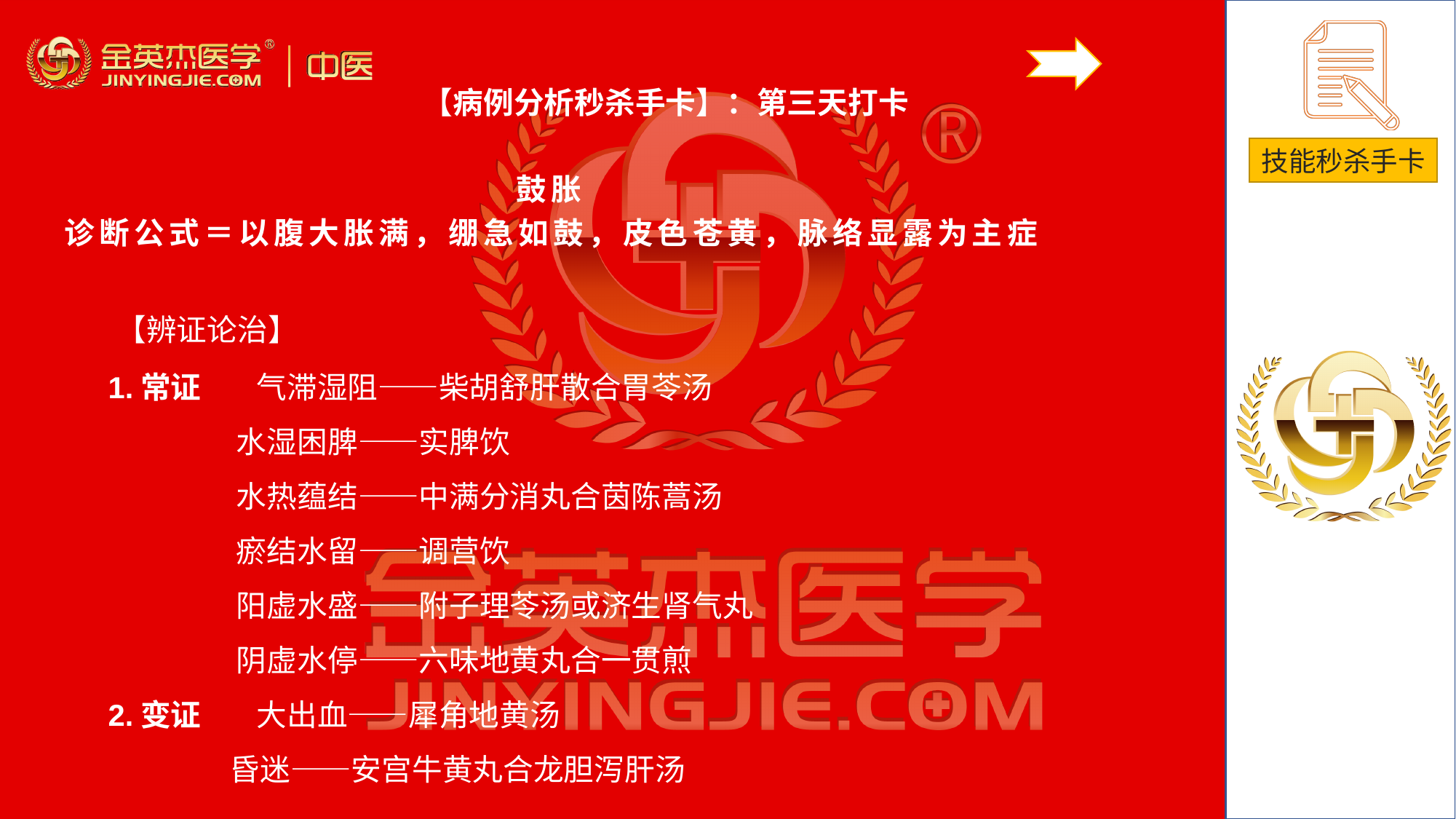

【病例分析秒杀手卡】：第三天打卡
鼓胀
诊断公式＝以腹大胀满，绷急如鼓，皮色苍黄，脉络显露为主症
# 【辨证论治】
1.常证        气滞湿阻——柴胡舒肝散合胃苓汤
                  水湿困脾——实脾饮
                  水热蕴结——中满分消丸合茵陈蒿汤
                  瘀结水留——调营饮
                  阳虚水盛——附子理苓汤或济生肾气丸
                  阴虚水停——六味地黄丸合一贯煎
2.变证        大出血——犀角地黄汤
                 昏迷——安宫牛黄丸合龙胆泻肝汤